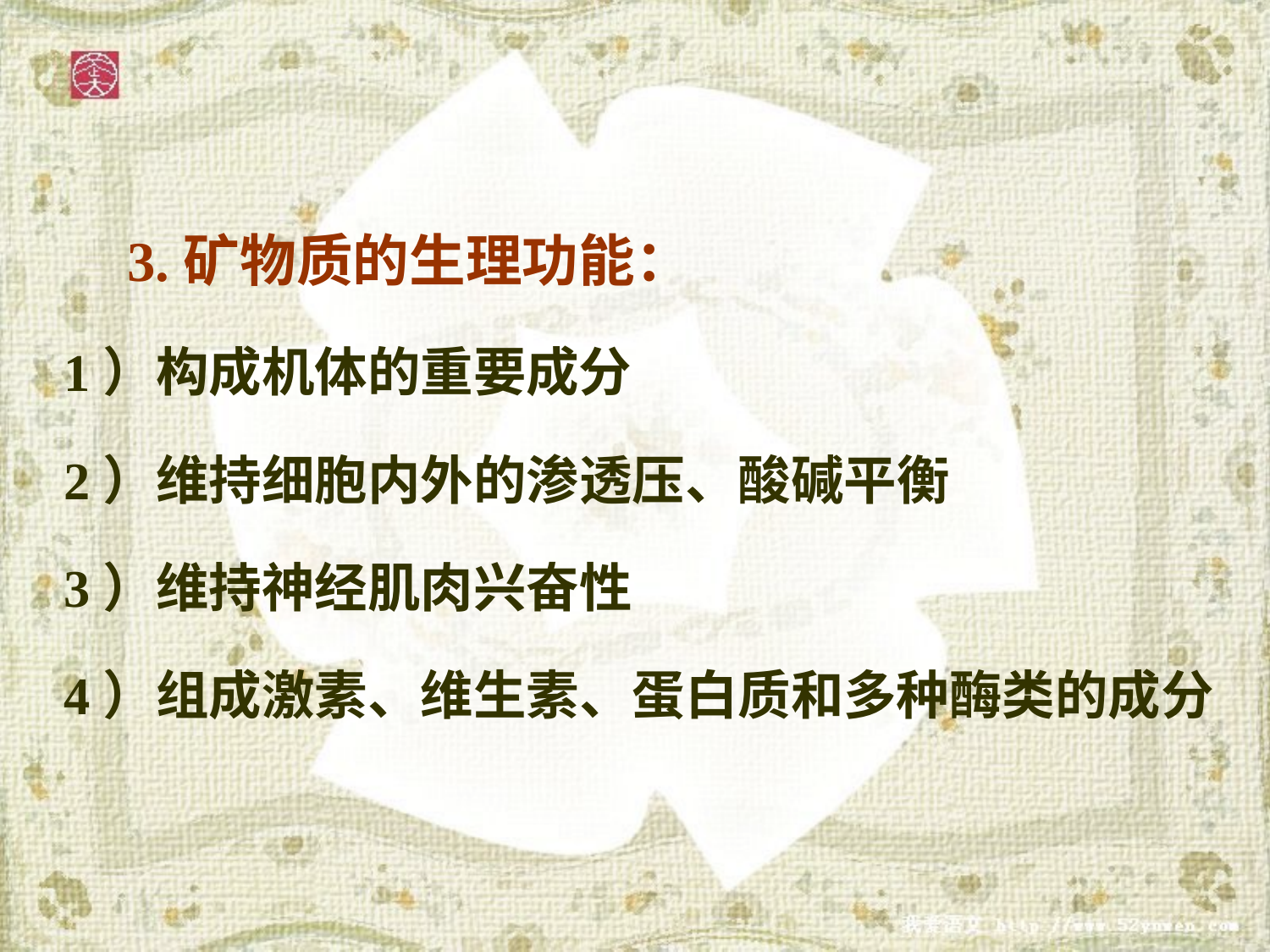

3.矿物质的生理功能：
1）构成机体的重要成分
2）维持细胞内外的渗透压、酸碱平衡
3）维持神经肌肉兴奋性
4）组成激素、维生素、蛋白质和多种酶类的成分